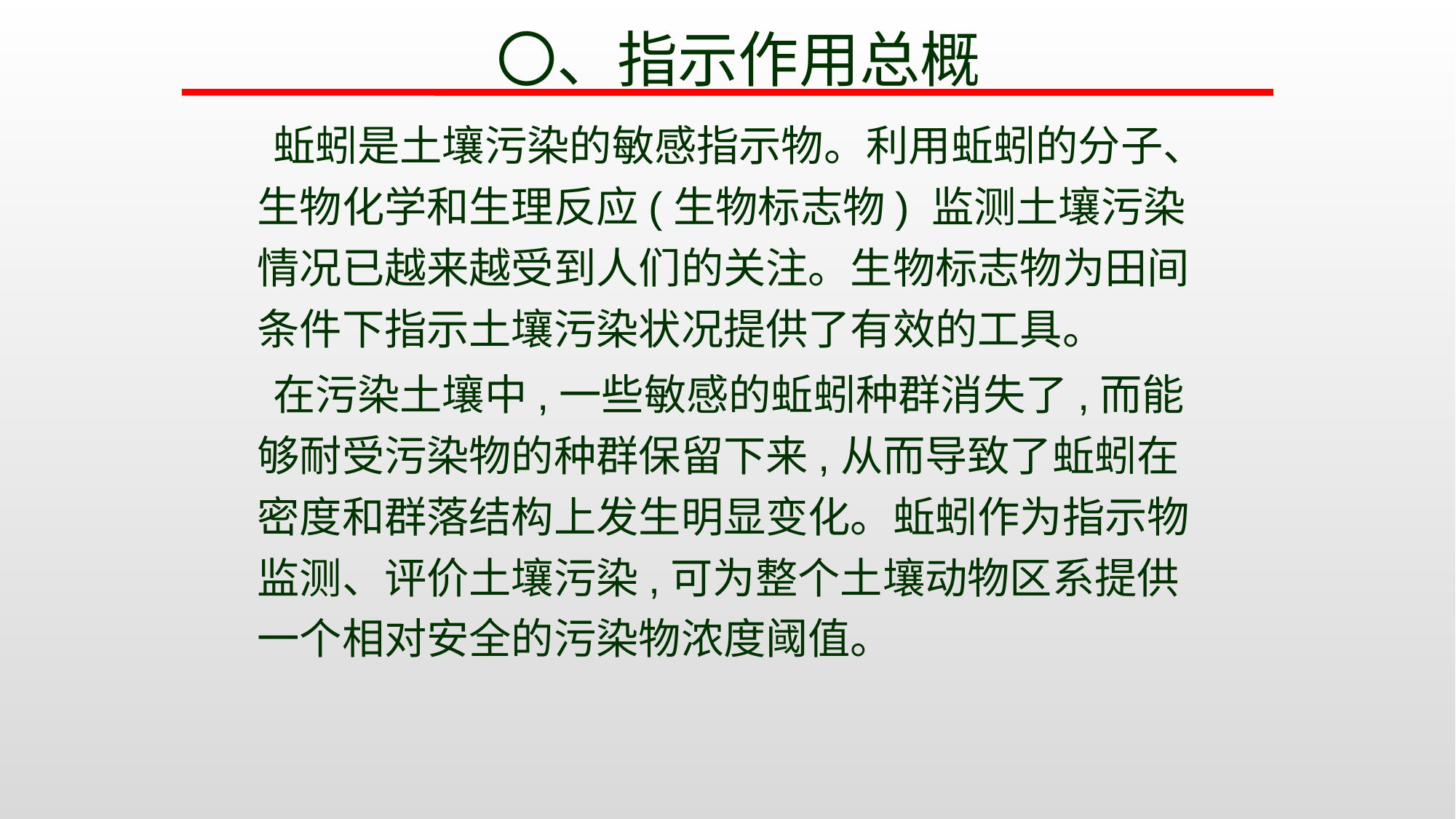

〇、指示作用总概

   蚯蚓是土壤污染的敏感指示物。利用蚯蚓的分子、生物化学和生理反应(生物标志物) 监测土壤污染情况已越来越受到人们的关注。生物标志物为田间条件下指示土壤污染状况提供了有效的工具。
   在污染土壤中,一些敏感的蚯蚓种群消失了,而能够耐受污染物的种群保留下来,从而导致了蚯蚓在密度和群落结构上发生明显变化。蚯蚓作为指示物监测、评价土壤污染,可为整个土壤动物区系提供一个相对安全的污染物浓度阈值。